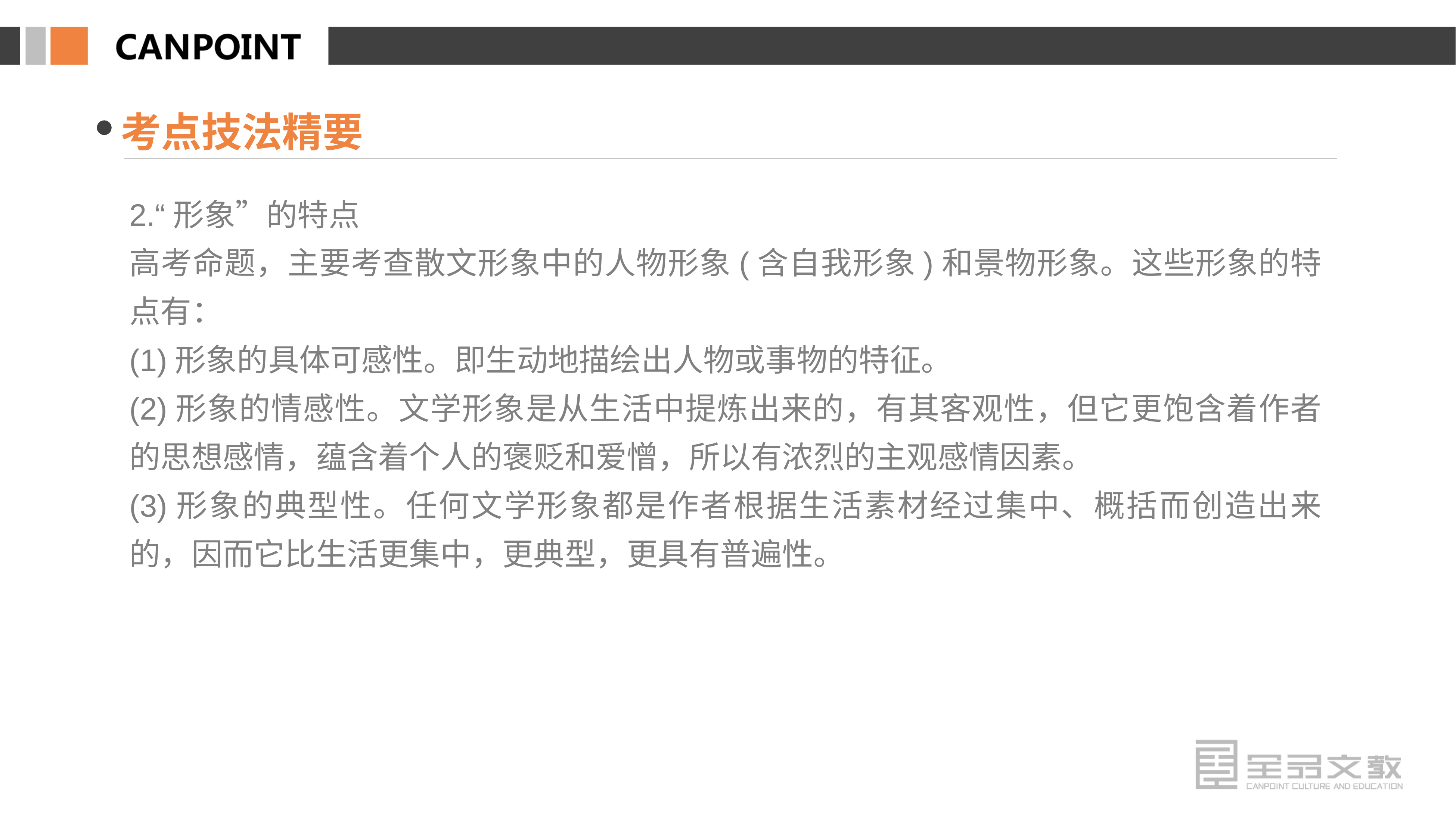

考点技法精要

2.“形象”的特点
高考命题，主要考查散文形象中的人物形象(含自我形象)和景物形象。这些形象的特点有：
(1)形象的具体可感性。即生动地描绘出人物或事物的特征。
(2)形象的情感性。文学形象是从生活中提炼出来的，有其客观性，但它更饱含着作者的思想感情，蕴含着个人的褒贬和爱憎，所以有浓烈的主观感情因素。
(3)形象的典型性。任何文学形象都是作者根据生活素材经过集中、概括而创造出来的，因而它比生活更集中，更典型，更具有普遍性。